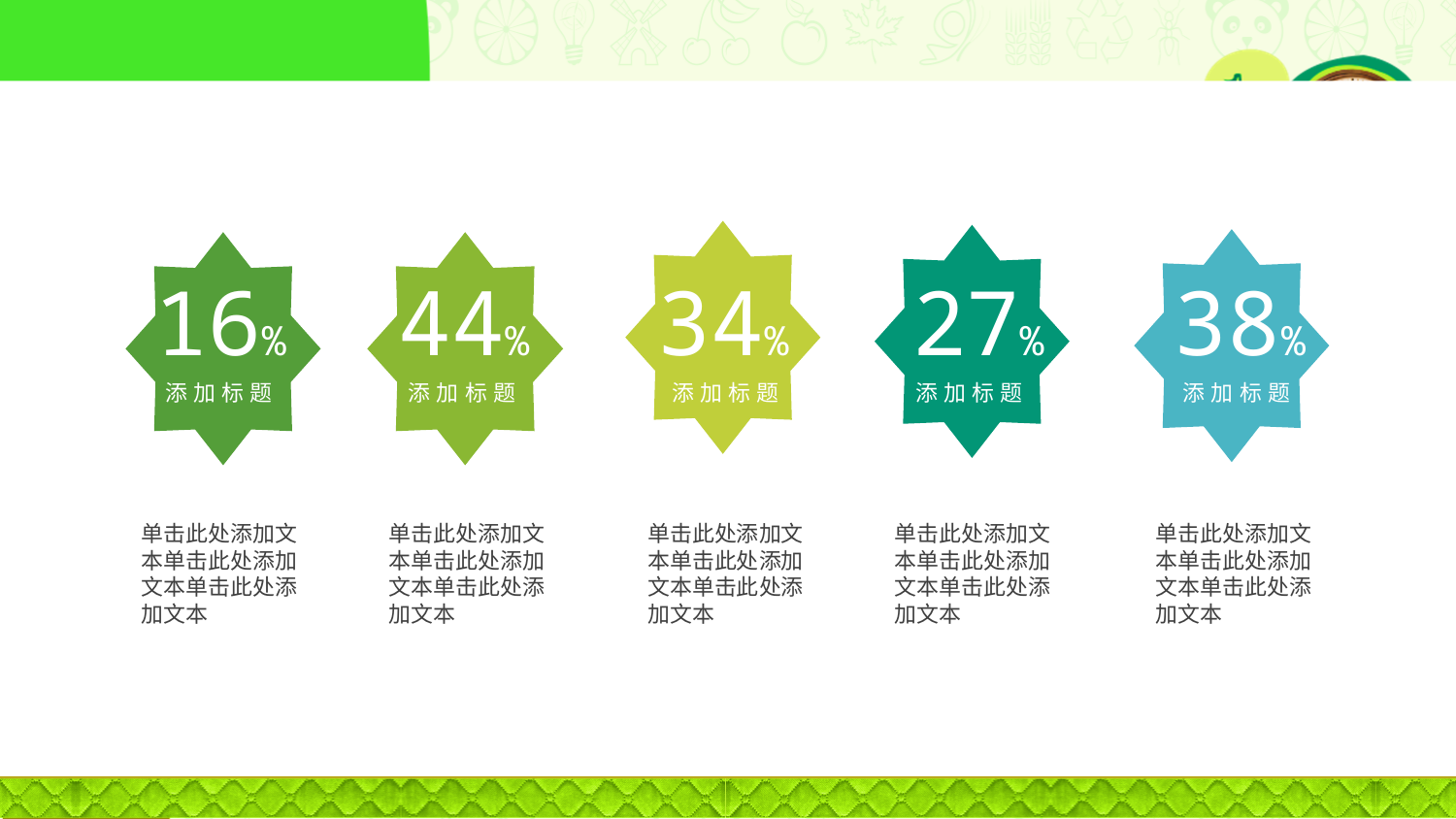

#

34%
添加标题

27%
添加标题

38%
添加标题

16%
添加标题

44%
添加标题
单击此处添加文本单击此处添加文本单击此处添加文本
单击此处添加文本单击此处添加文本单击此处添加文本
单击此处添加文本单击此处添加文本单击此处添加文本
单击此处添加文本单击此处添加文本单击此处添加文本
单击此处添加文本单击此处添加文本单击此处添加文本